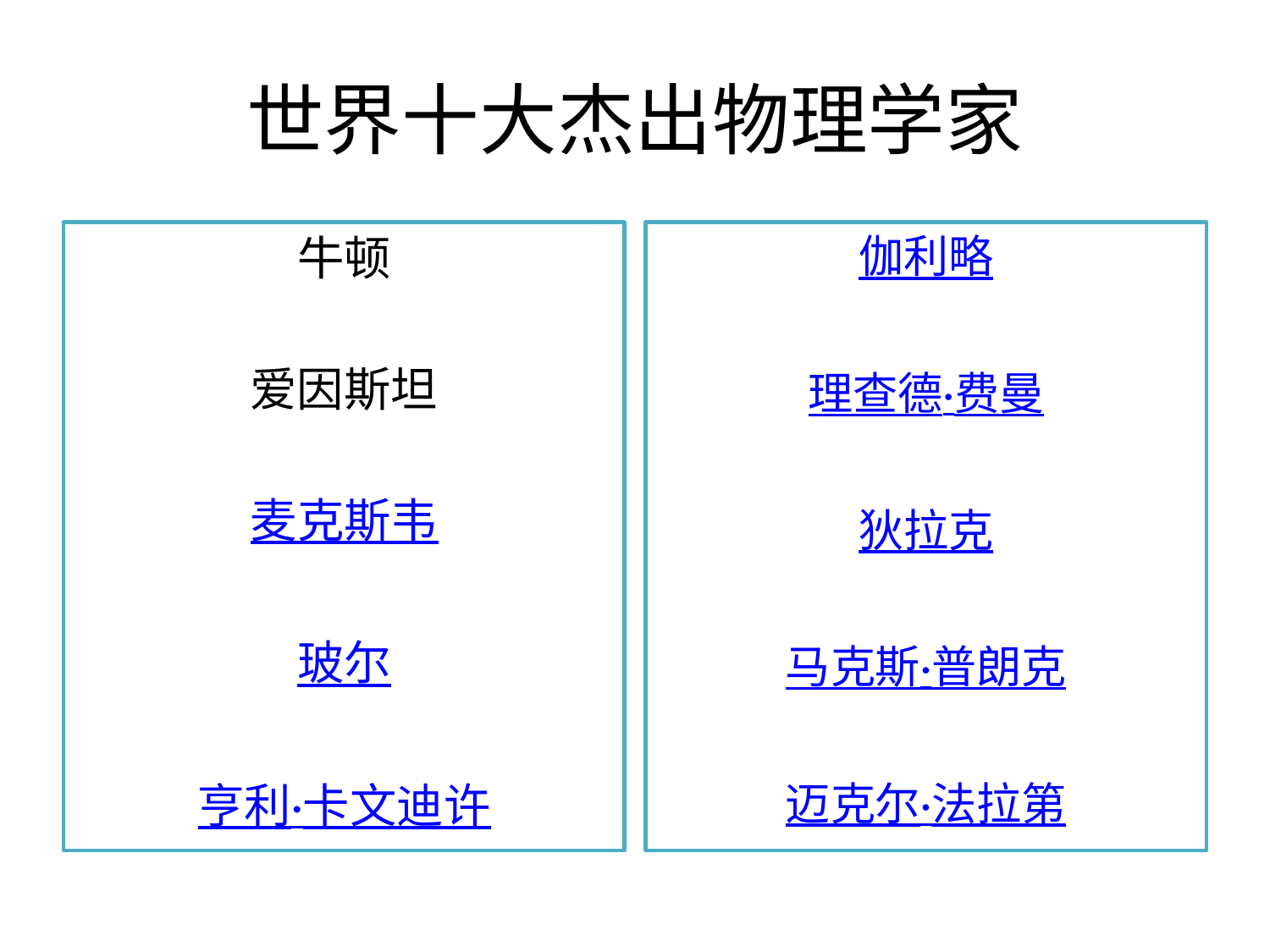

# 世界十大杰出物理学家
牛顿

爱因斯坦

麦克斯韦

玻尔

亨利·卡文迪许
伽利略

理查德·费曼

狄拉克

马克斯·普朗克

迈克尔·法拉第